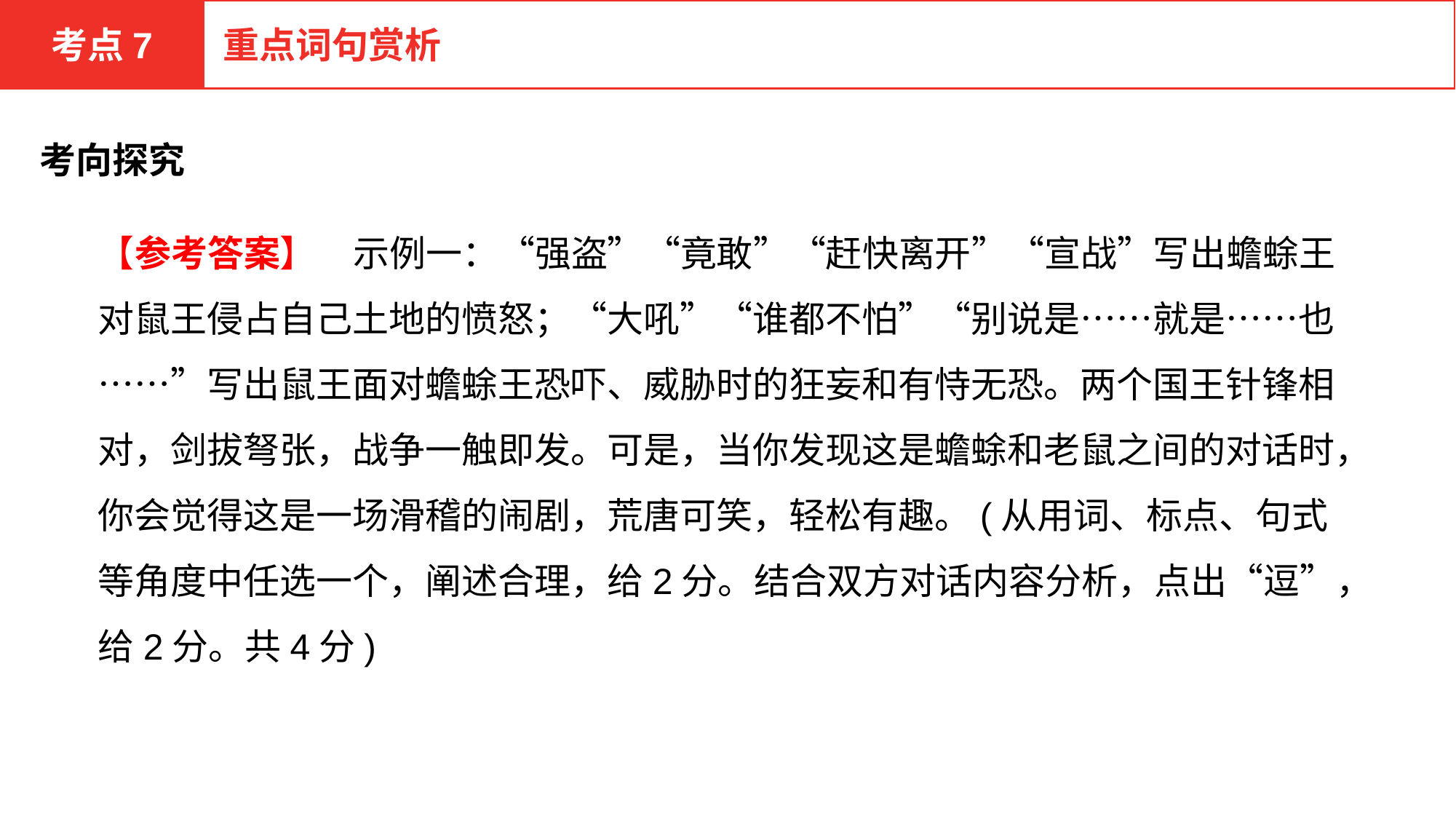

考点7
重点词句赏析
考向探究

【参考答案】　示例一：“强盗”“竟敢”“赶快离开”“宣战”写出蟾蜍王对鼠王侵占自己土地的愤怒；“大吼”“谁都不怕”“别说是……就是……也……”写出鼠王面对蟾蜍王恐吓、威胁时的狂妄和有恃无恐。两个国王针锋相对，剑拔弩张，战争一触即发。可是，当你发现这是蟾蜍和老鼠之间的对话时，你会觉得这是一场滑稽的闹剧，荒唐可笑，轻松有趣。(从用词、标点、句式等角度中任选一个，阐述合理，给2分。结合双方对话内容分析，点出“逗”，给2分。共4分)